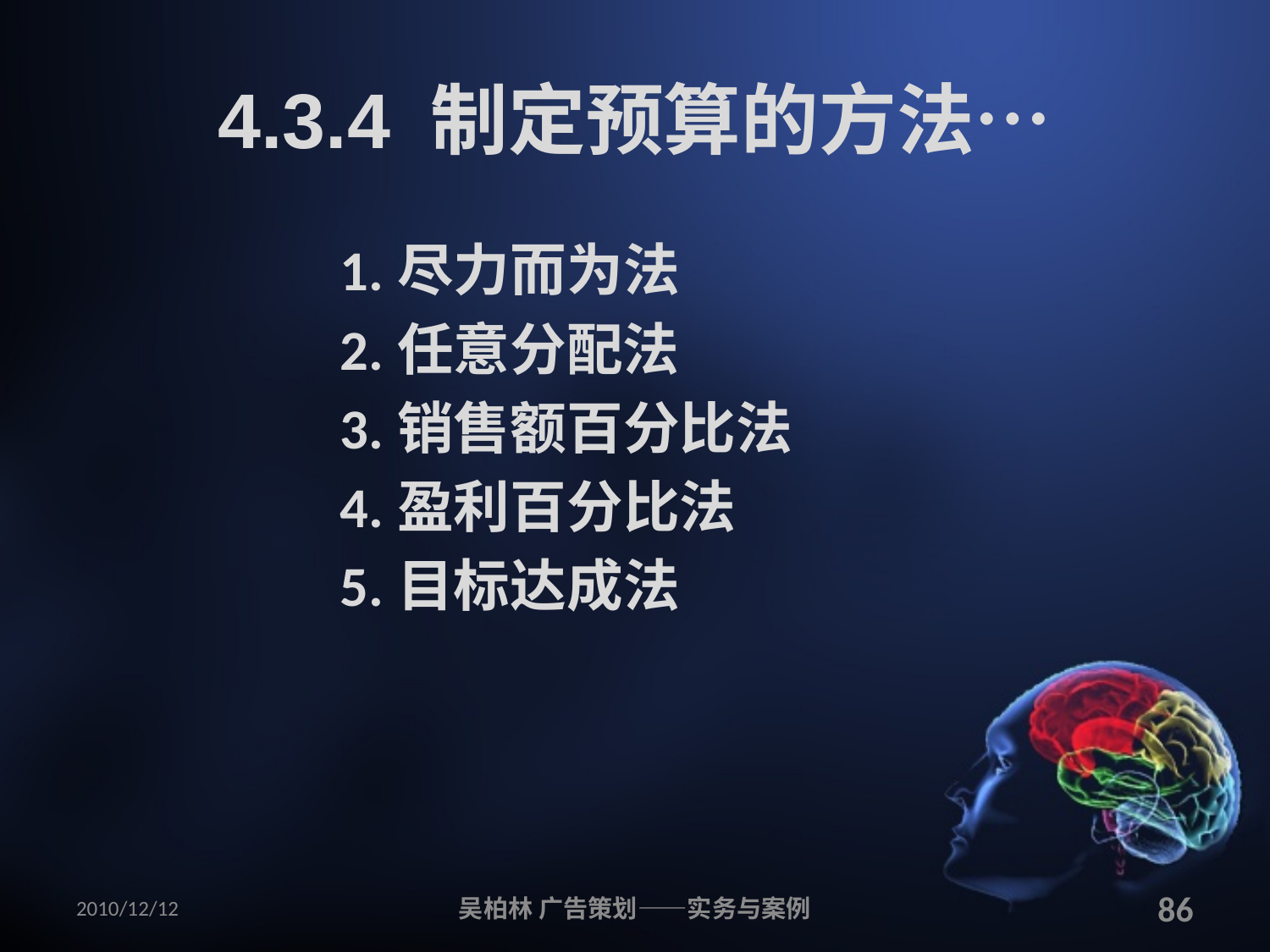

# 4.3.4 制定预算的方法…
1.尽力而为法
2.任意分配法
3.销售额百分比法
4.盈利百分比法
5.目标达成法

2010/12/12
吴柏林 广告策划——实务与案例
86